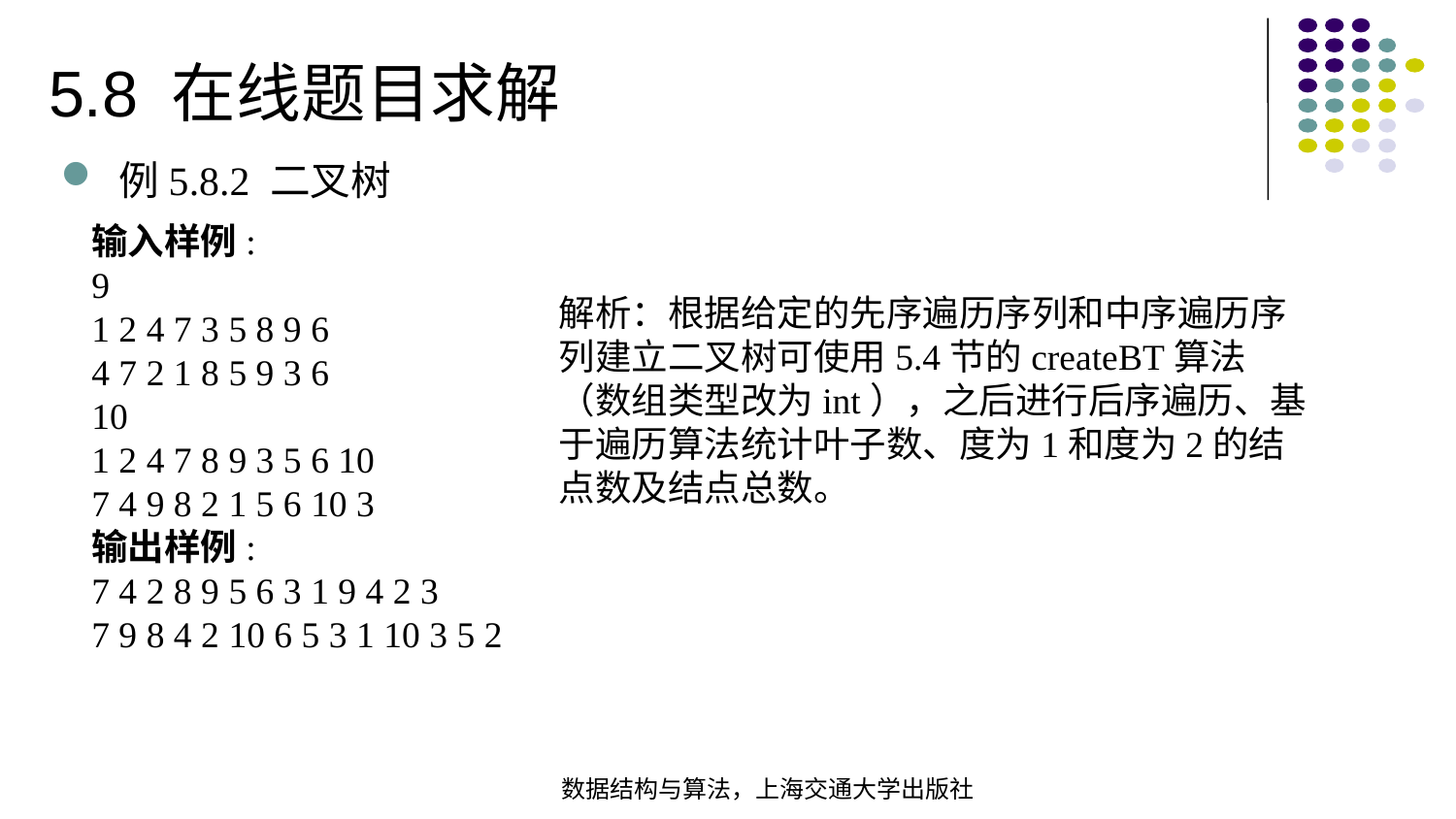

5.8 在线题目求解
例5.8.2 二叉树
输入样例:
9
1 2 4 7 3 5 8 9 6
4 7 2 1 8 5 9 3 6
10
1 2 4 7 8 9 3 5 6 10
7 4 9 8 2 1 5 6 10 3
输出样例:
7 4 2 8 9 5 6 3 1 9 4 2 3
7 9 8 4 2 10 6 5 3 1 10 3 5 2
解析：根据给定的先序遍历序列和中序遍历序列建立二叉树可使用5.4节的createBT算法（数组类型改为int），之后进行后序遍历、基于遍历算法统计叶子数、度为1和度为2的结点数及结点总数。